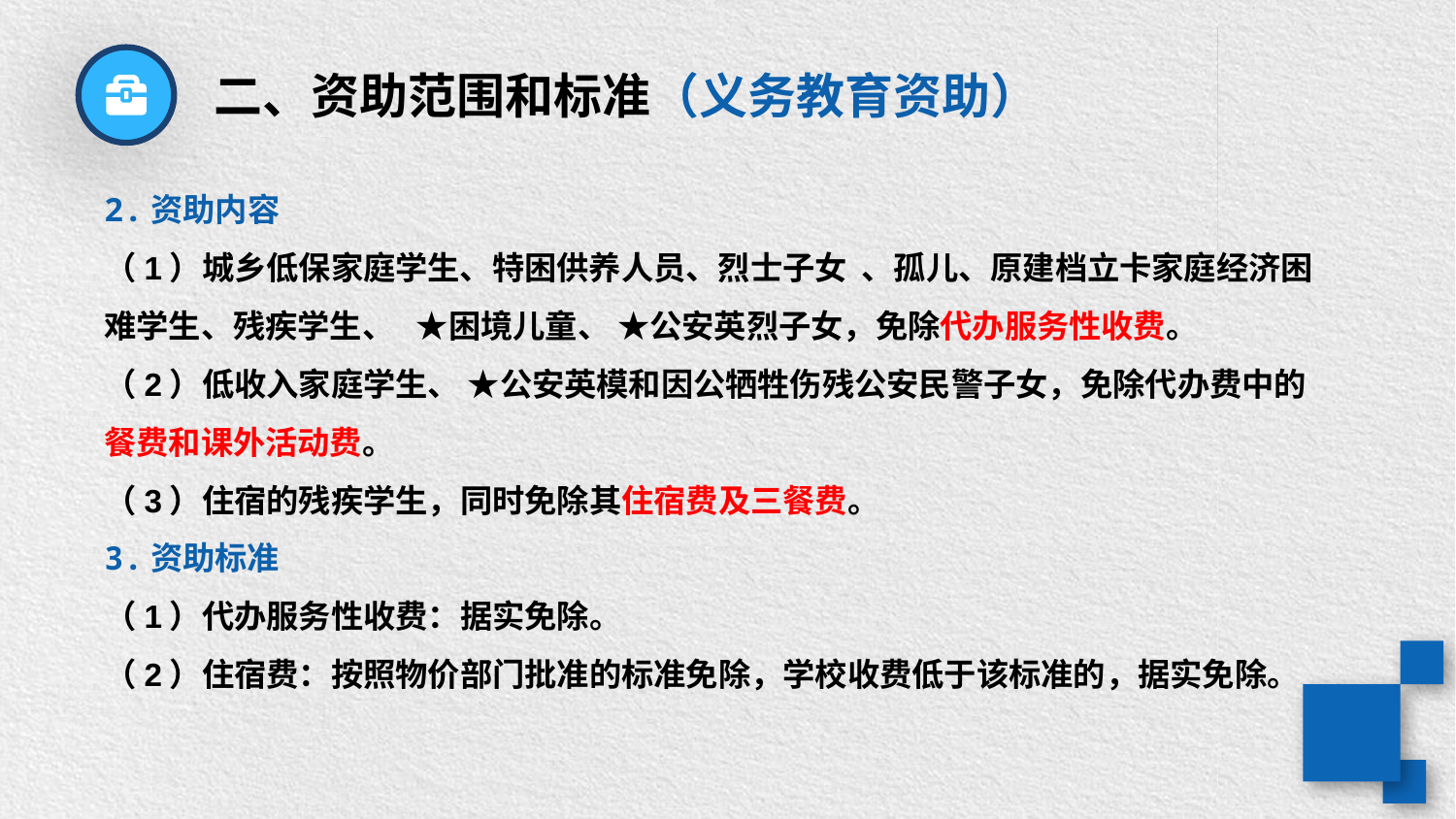

二、资助范围和标准（义务教育资助）

2.资助内容
（1）城乡低保家庭学生、特困供养人员、烈士子女  、孤儿、原建档立卡家庭经济困难学生、残疾学生、   ★困境儿童、 ★公安英烈子女，免除代办服务性收费。
（2）低收入家庭学生、 ★公安英模和因公牺牲伤残公安民警子女，免除代办费中的餐费和课外活动费。
（3）住宿的残疾学生，同时免除其住宿费及三餐费。
3.资助标准
（1）代办服务性收费：据实免除。
（2）住宿费：按照物价部门批准的标准免除，学校收费低于该标准的，据实免除。